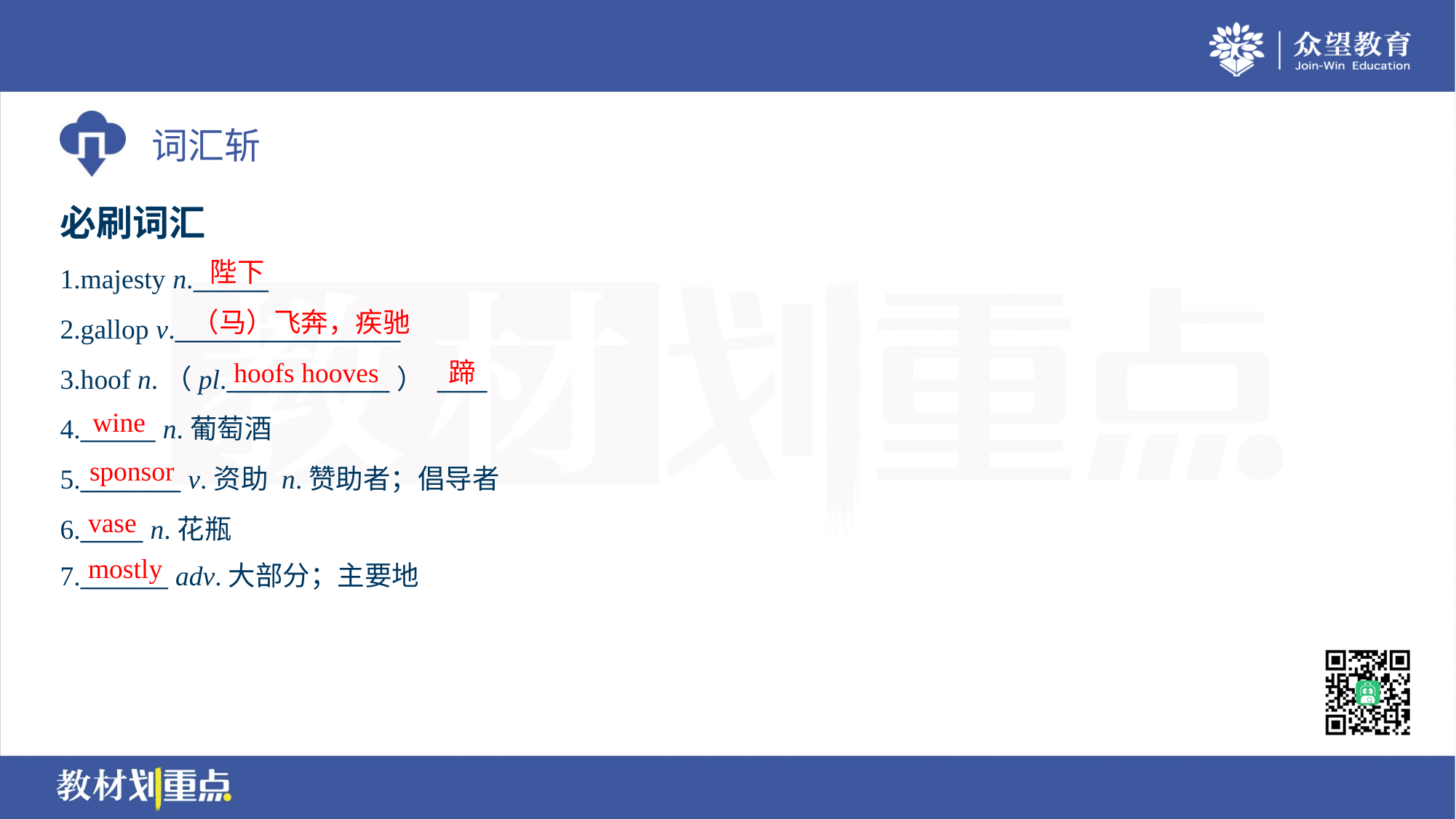

必刷词汇
陛下
1.majesty n.______
2.gallop v.__________________
3.hoof n.（pl._____________） ____
4.______ n.葡萄酒
5.________ v.资助 n.赞助者；倡导者
6._____ n.花瓶
7._______ adv.大部分；主要地
（马）飞奔，疾驰
hoofs hooves
蹄
wine
sponsor
vase
mostly